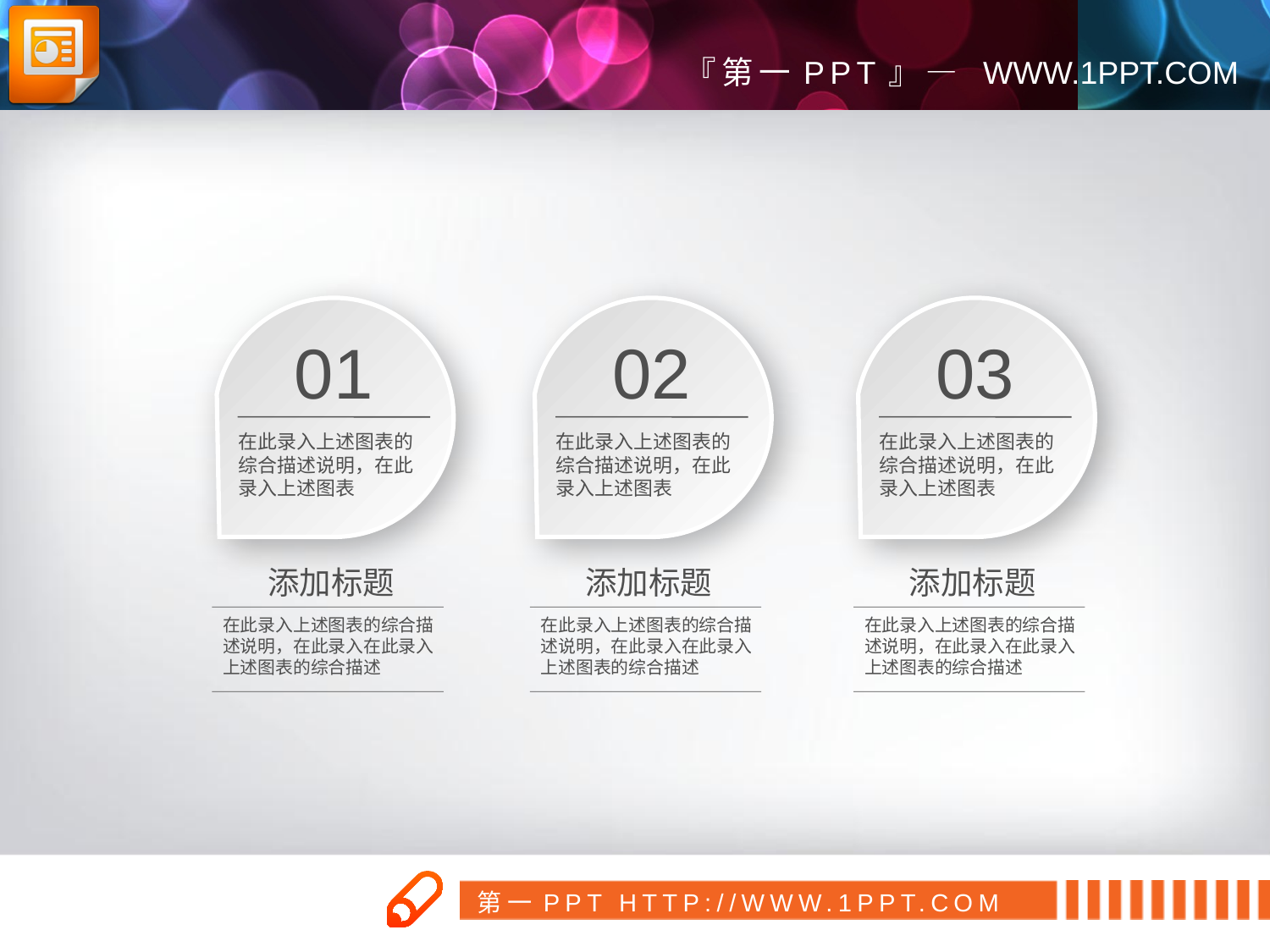

01

在此录入上述图表的综合描述说明，在此录入上述图表

02

在此录入上述图表的综合描述说明，在此录入上述图表

03

在此录入上述图表的综合描述说明，在此录入上述图表
添加标题
添加标题
添加标题

在此录入上述图表的综合描述说明，在此录入在此录入上述图表的综合描述

在此录入上述图表的综合描述说明，在此录入在此录入上述图表的综合描述

在此录入上述图表的综合描述说明，在此录入在此录入上述图表的综合描述